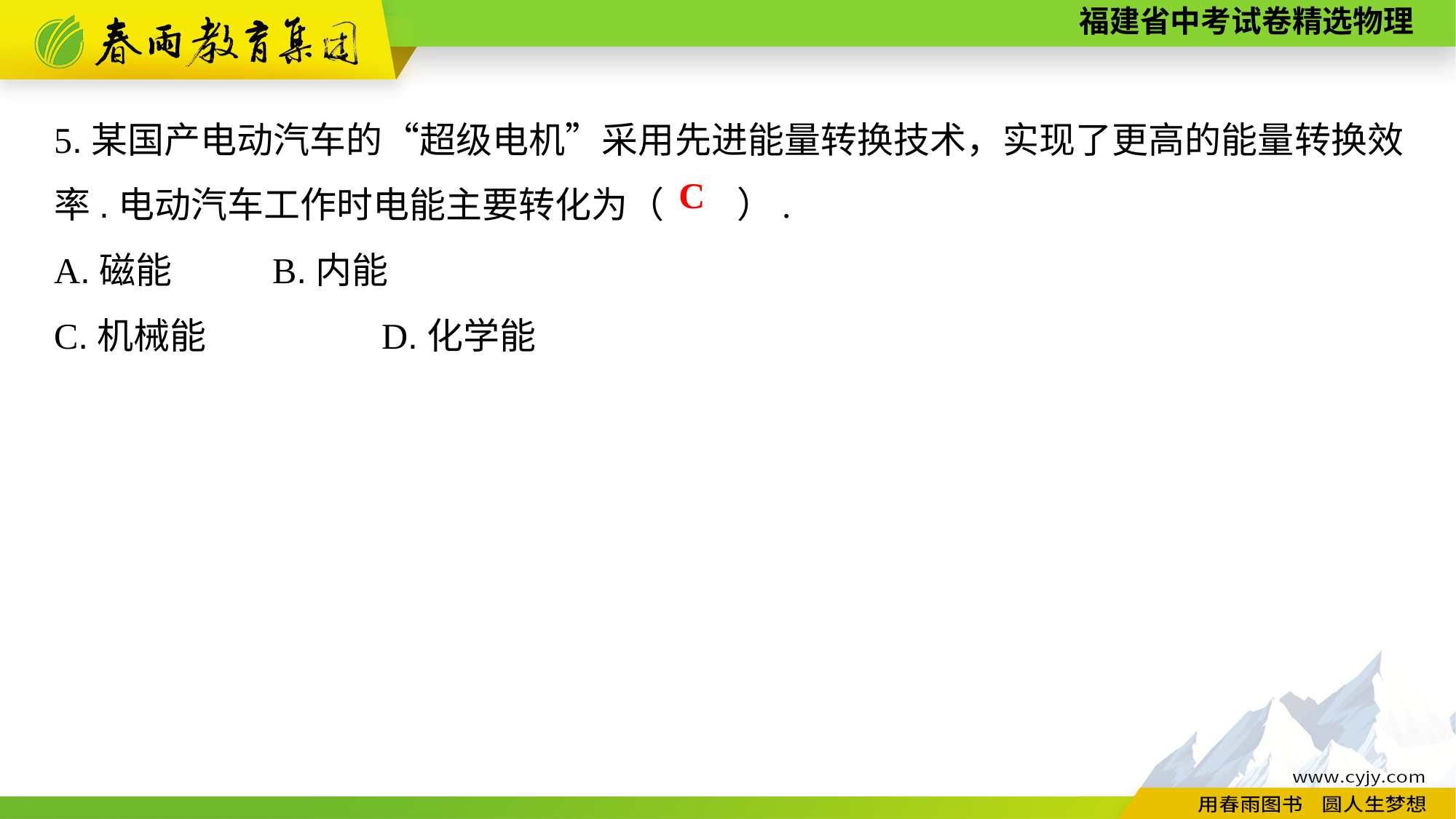

5.某国产电动汽车的“超级电机”采用先进能量转换技术，实现了更高的能量转换效率.电动汽车工作时电能主要转化为（　　）.
A.磁能	B.内能
C.机械能　　	D.化学能
C